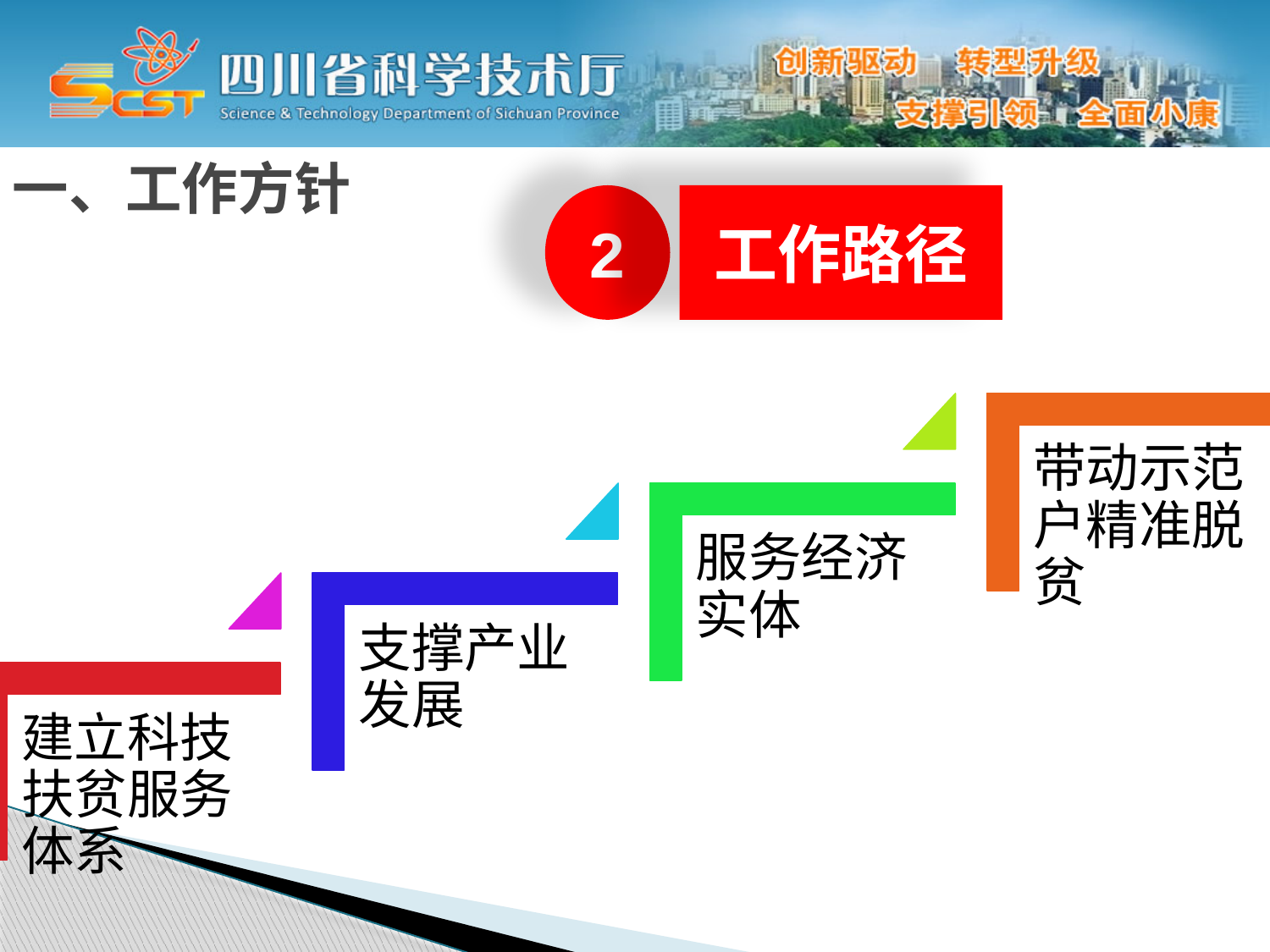

# 一、工作方针
2
工作路径
建立科技扶贫服务体系
支撑产业发展
服务经济实体
带动示范户精准脱贫